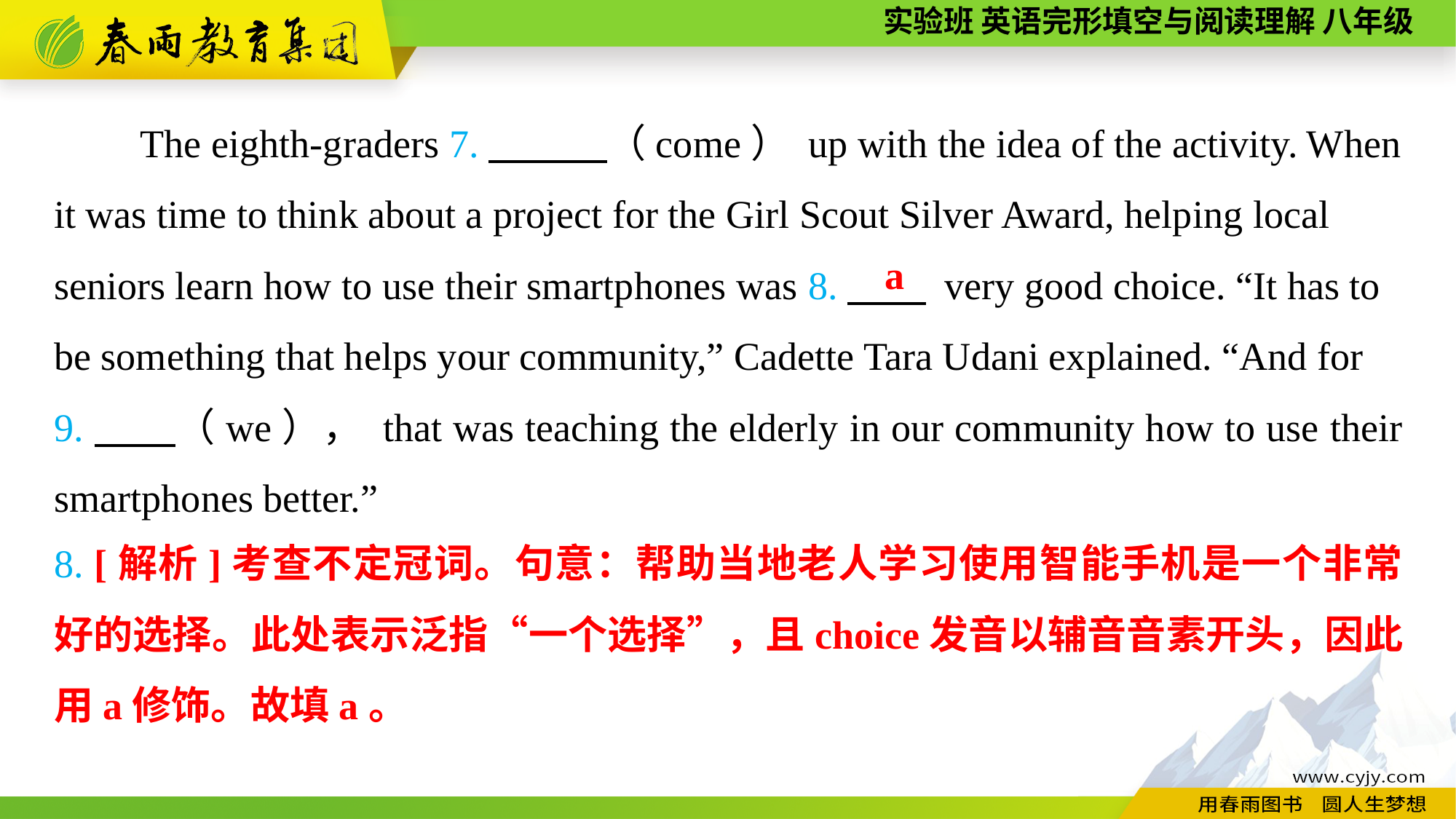

The eighth-graders 7.　　　（come） up with the idea of the activity. When it was time to think about a project for the Girl Scout Silver Award, helping local seniors learn how to use their smartphones was 8.　　 very good choice. “It has to be something that helps your community,” Cadette Tara Udani explained. “And for
9.　　（we）， that was teaching the elderly in our community how to use their smartphones better.”
a
8. [解析]考查不定冠词。句意：帮助当地老人学习使用智能手机是一个非常好的选择。此处表示泛指“一个选择”，且choice发音以辅音音素开头，因此用a修饰。故填a。